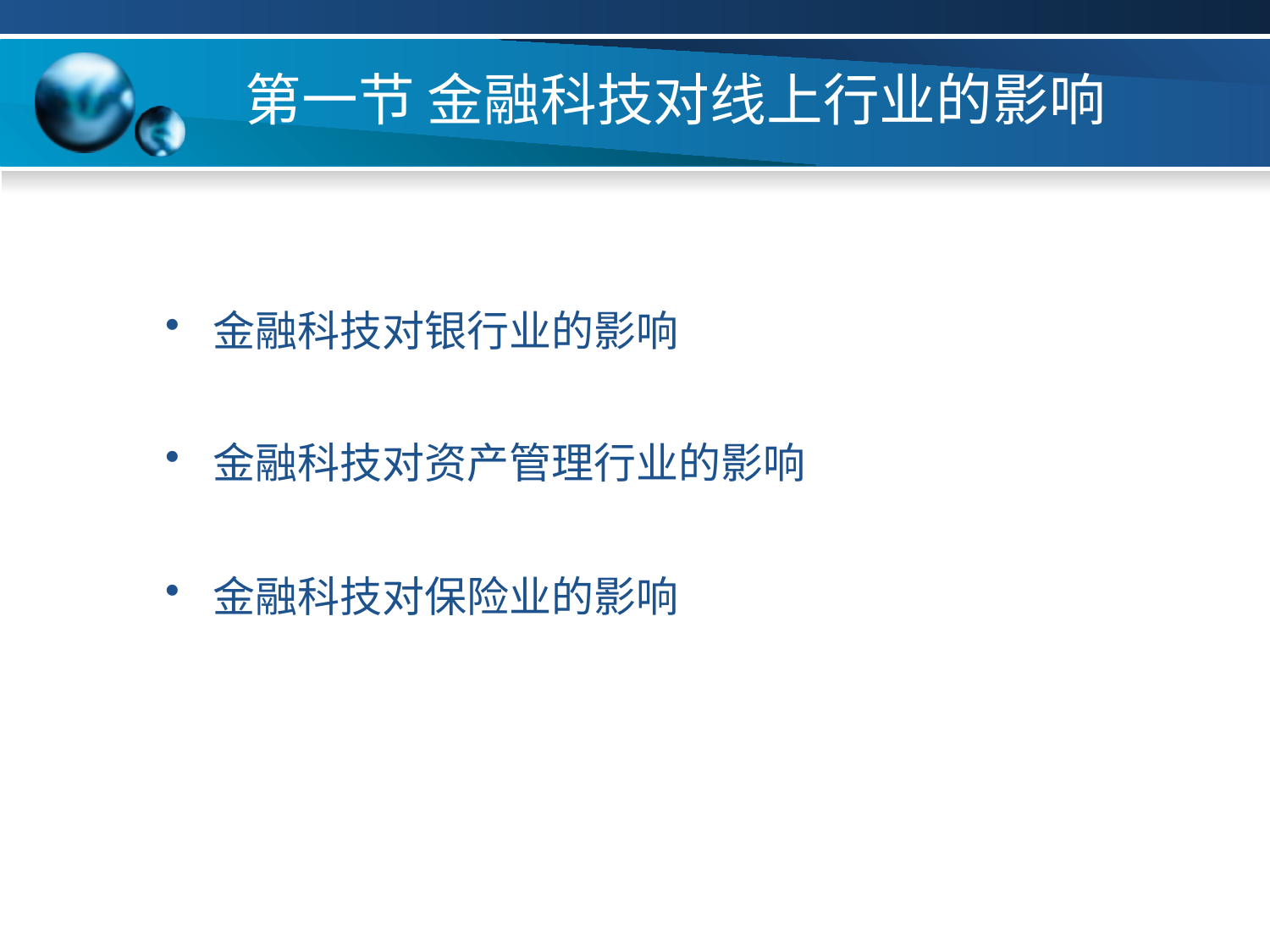

# 第一节 金融科技对线上行业的影响
金融科技对银行业的影响
金融科技对资产管理行业的影响
金融科技对保险业的影响